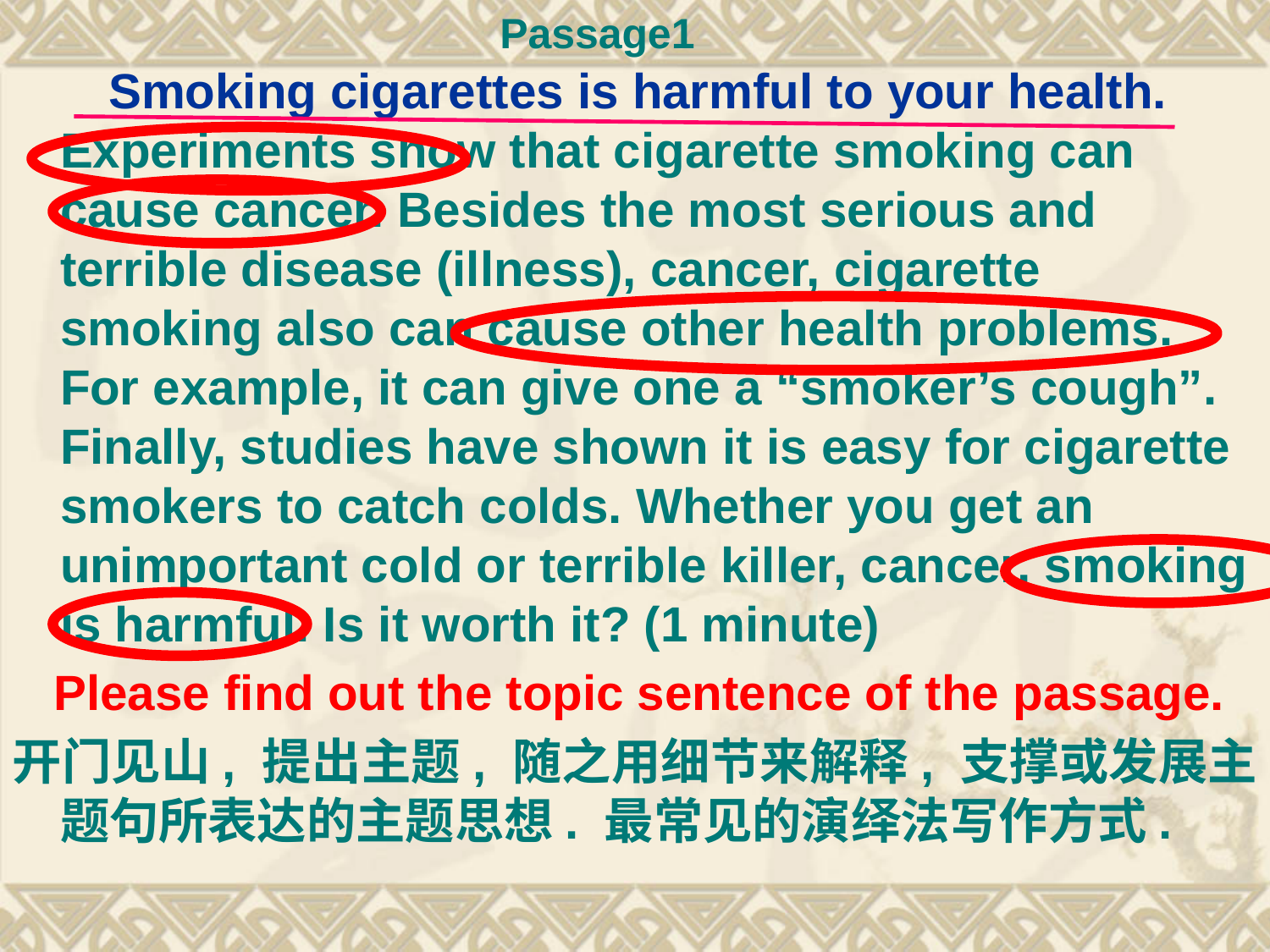

Passage1
       Smoking cigarettes is harmful to your health. Experiments show that cigarette smoking can cause cancer. Besides the most serious and terrible disease (illness), cancer, cigarette smoking also can cause other health problems. For example, it can give one a “smoker’s cough”. Finally, studies have shown it is easy for cigarette smokers to catch colds. Whether you get an unimportant cold or terrible killer, cancer, smoking is harmful. Is it worth it? (1 minute)
   Please find out the topic sentence of the passage.
开门见山, 提出主题, 随之用细节来解释, 支撑或发展主题句所表达的主题思想. 最常见的演绎法写作方式.